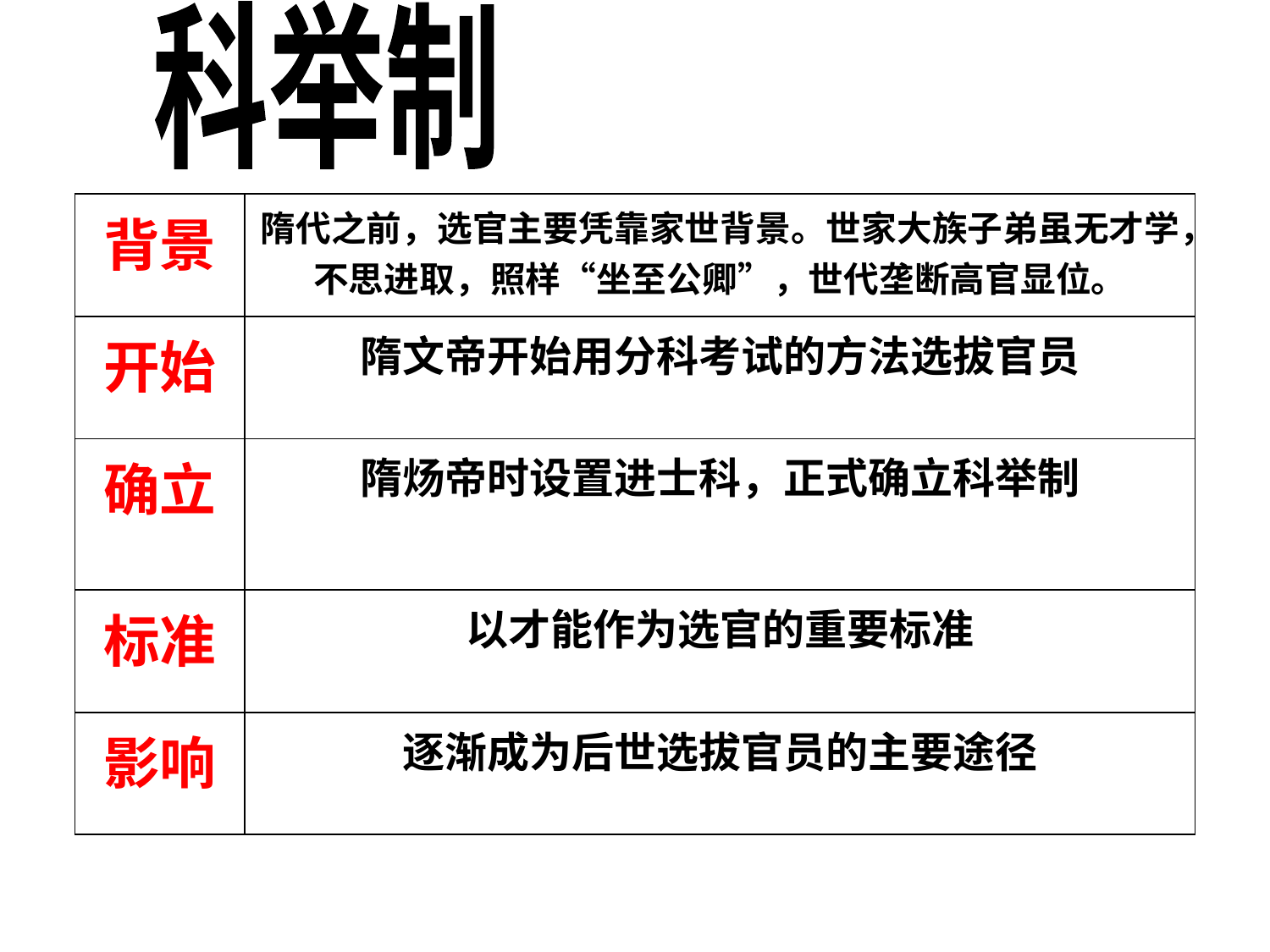

科举制
| 背景 | 隋代之前，选官主要凭靠家世背景。世家大族子弟虽无才学，不思进取，照样“坐至公卿”，世代垄断高官显位。 |
| --- | --- |
| 开始 | 隋文帝开始用分科考试的方法选拔官员 |
| 确立 | 隋炀帝时设置进士科，正式确立科举制 |
| 标准 | 以才能作为选官的重要标准 |
| 影响 | 逐渐成为后世选拔官员的主要途径 |